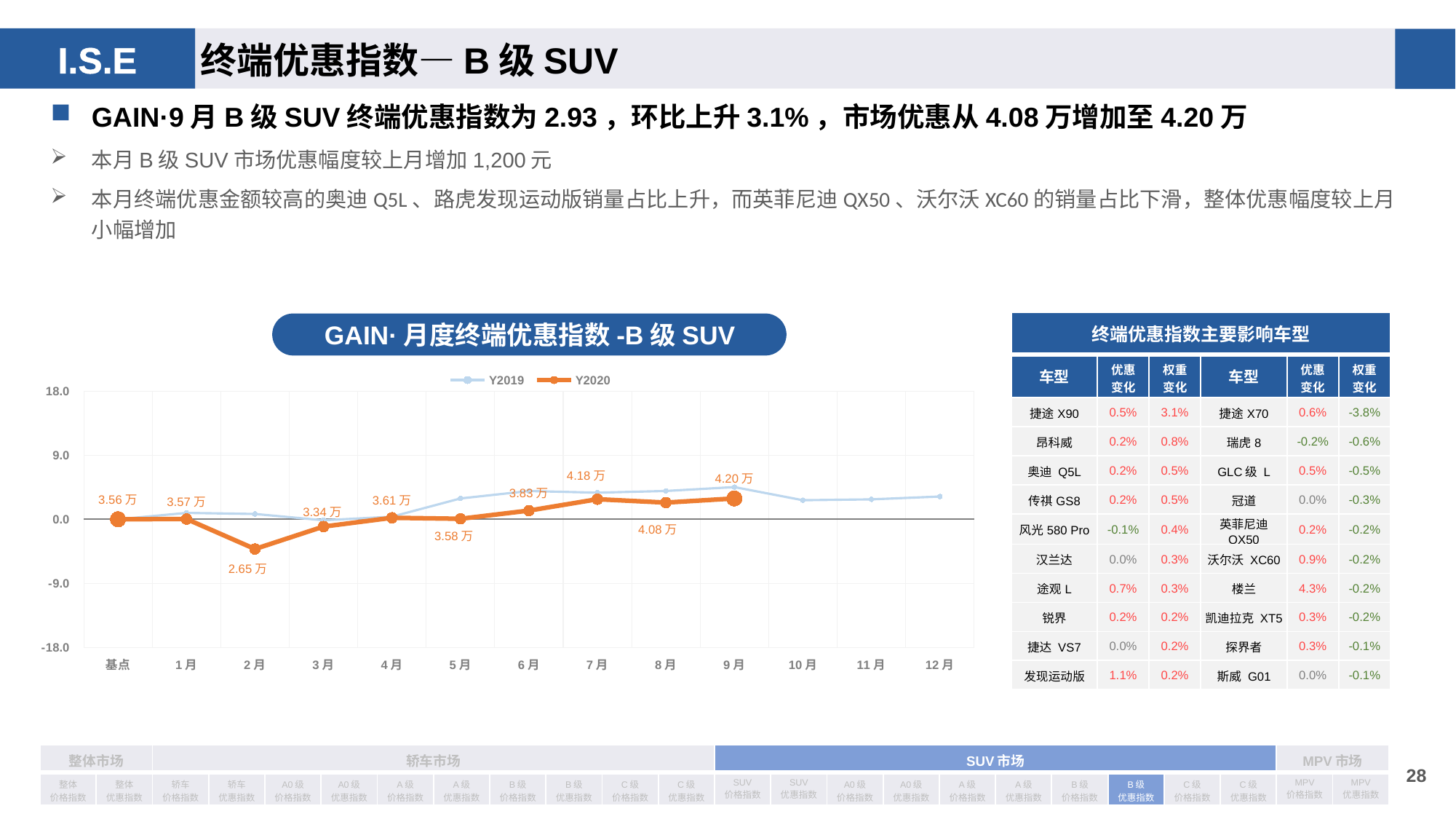

终端优惠指数—B级SUV
GAIN·9月B级SUV终端优惠指数为2.93，环比上升3.1%，市场优惠从4.08万增加至4.20万
本月B级SUV市场优惠幅度较上月增加1,200元
本月终端优惠金额较高的奥迪Q5L、路虎发现运动版销量占比上升，而英菲尼迪QX50、沃尔沃XC60的销量占比下滑，整体优惠幅度较上月小幅增加
| 终端优惠指数主要影响车型 |  |  |  |  |  |
| --- | --- | --- | --- | --- | --- |
| 车型 | 优惠 变化 | 权重 变化 | 车型 | 优惠 变化 | 权重变化 |
| 捷途X90 | 0.5% | 3.1% | 捷途X70 | 0.6% | -3.8% |
| 昂科威 | 0.2% | 0.8% | 瑞虎8 | -0.2% | -0.6% |
| 奥迪 Q5L | 0.2% | 0.5% | GLC级 L | 0.5% | -0.5% |
| 传祺GS8 | 0.2% | 0.5% | 冠道 | 0.0% | -0.3% |
| 风光580 Pro | -0.1% | 0.4% | 英菲尼迪 QX50 | 0.2% | -0.2% |
| 汉兰达 | 0.0% | 0.3% | 沃尔沃 XC60 | 0.9% | -0.2% |
| 途观L | 0.7% | 0.3% | 楼兰 | 4.3% | -0.2% |
| 锐界 | 0.2% | 0.2% | 凯迪拉克 XT5 | 0.3% | -0.2% |
| 捷达 VS7 | 0.0% | 0.2% | 探界者 | 0.3% | -0.1% |
| 发现运动版 | 1.1% | 0.2% | 斯威 G01 | 0.0% | -0.1% |
GAIN·月度终端优惠指数-B级SUV

### Chart

| Category | Y2019 | Y2020 |
|---|---|---|
| 基点 | 0.0 | 0.0 |
| 1月 | 0.9 | 0.04 |
| 2月 | 0.75 | -4.18 |
| 3月 | -0.14 | -1.02 |
| 4月 | 0.37 | 0.208865593846307 |
| 5月 | 2.93 | 0.07075175932273155 |
| 6月 | 3.97 | 1.2247913744741534 |
| 7月 | 3.74 | 2.82 |
| 8月 | 3.98 | 2.35 |
| 9月 | 4.52 | 2.93 |
| 10月 | 2.68 | None |
| 11月 | 2.8 | None |
| 12月 | 3.2 | None |
| 整体市场 |  | 轿车市场 |  |  |  |  |  |  |  |  |  | SUV市场 |  |  |  |  |  |  |  |  |  | MPV市场 |  |
| --- | --- | --- | --- | --- | --- | --- | --- | --- | --- | --- | --- | --- | --- | --- | --- | --- | --- | --- | --- | --- | --- | --- | --- |
| 整体 价格指数 | 整体 优惠指数 | 轿车 价格指数 | 轿车 优惠指数 | A0级 价格指数 | A0级 优惠指数 | A级 价格指数 | A级 优惠指数 | B级 价格指数 | B级 优惠指数 | C级 价格指数 | C级 优惠指数 | SUV 价格指数 | SUV 优惠指数 | A0级 价格指数 | A0级 优惠指数 | A级 价格指数 | A级 优惠指数 | B级 价格指数 | B级 优惠指数 | C级 价格指数 | C级 优惠指数 | MPV 价格指数 | MPV 优惠指数 |
28